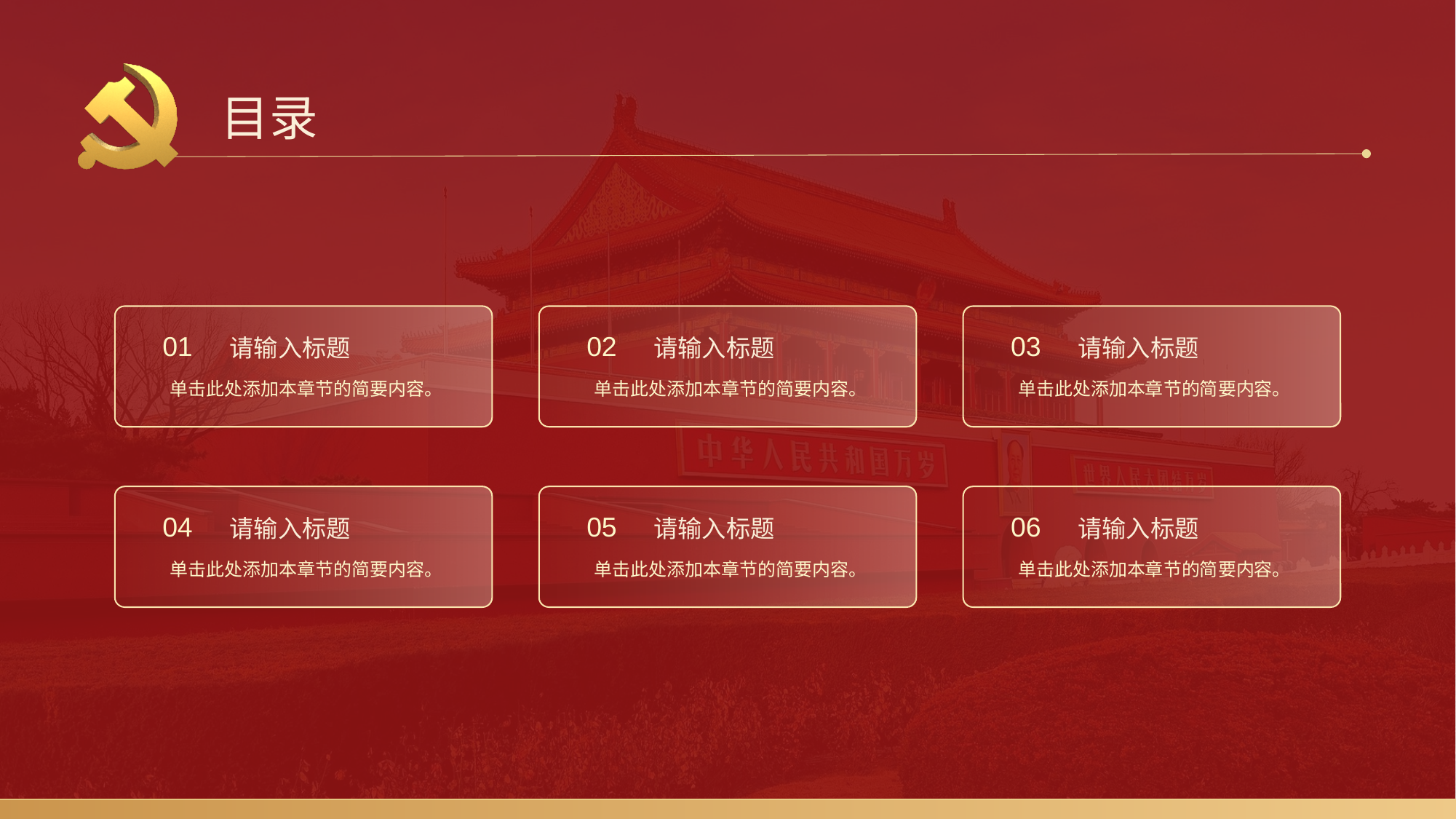

目录

请输入标题
01
单击此处添加本章节的简要内容。

请输入标题
02
单击此处添加本章节的简要内容。

请输入标题
03
单击此处添加本章节的简要内容。

请输入标题
04
单击此处添加本章节的简要内容。

请输入标题
05
单击此处添加本章节的简要内容。

请输入标题
06
单击此处添加本章节的简要内容。